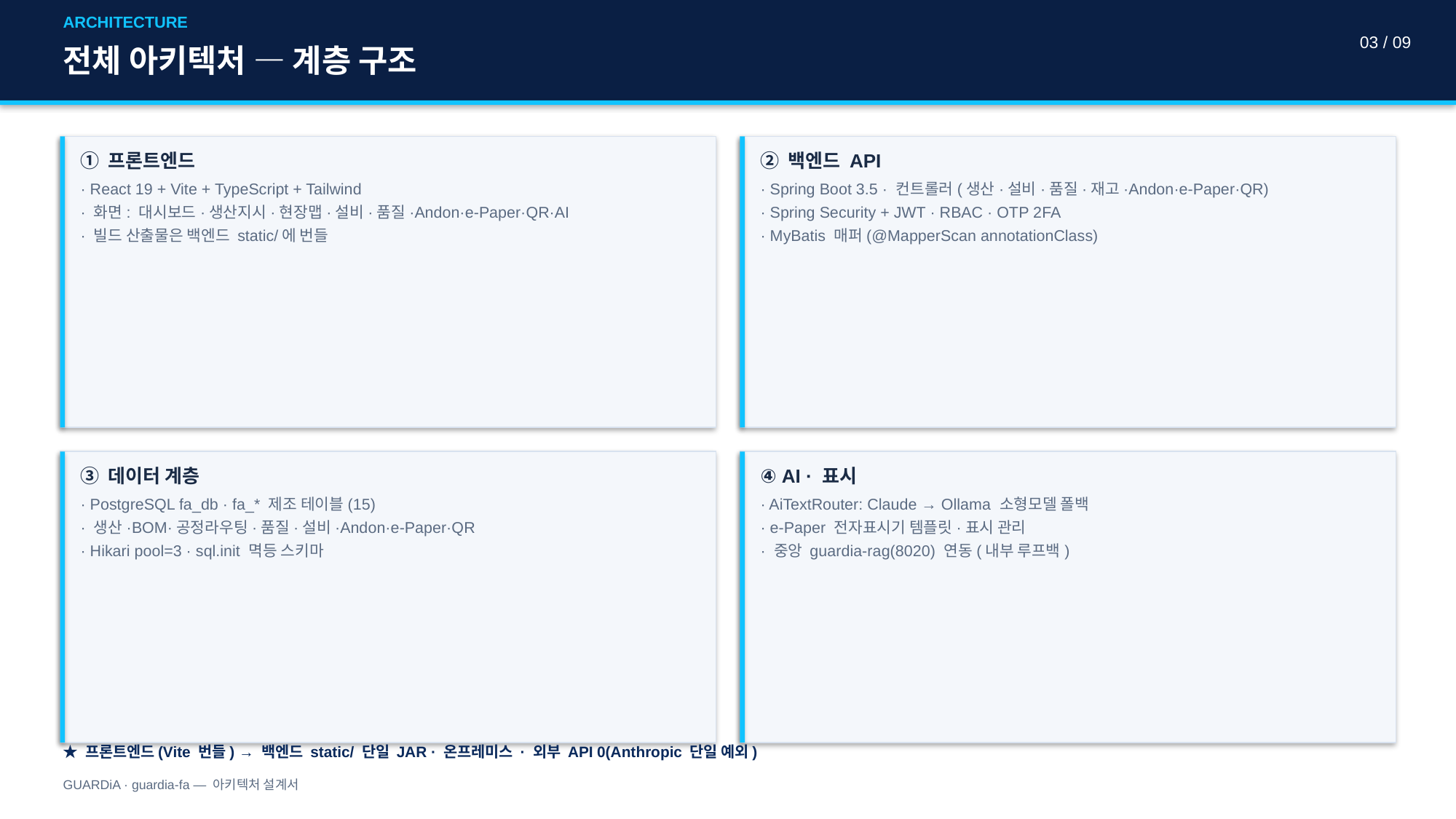

ARCHITECTURE
03 / 09
전체 아키텍처 — 계층 구조

① 프론트엔드
· React 19 + Vite + TypeScript + Tailwind
· 화면: 대시보드·생산지시·현장맵·설비·품질·Andon·e-Paper·QR·AI
· 빌드 산출물은 백엔드 static/에 번들
② 백엔드 API
· Spring Boot 3.5 · 컨트롤러(생산·설비·품질·재고·Andon·e-Paper·QR)
· Spring Security + JWT · RBAC · OTP 2FA
· MyBatis 매퍼(@MapperScan annotationClass)

③ 데이터 계층
· PostgreSQL fa_db · fa_* 제조 테이블(15)
· 생산·BOM·공정라우팅·품질·설비·Andon·e-Paper·QR
· Hikari pool=3 · sql.init 멱등 스키마
④ AI · 표시
· AiTextRouter: Claude → Ollama 소형모델 폴백
· e-Paper 전자표시기 템플릿·표시 관리
· 중앙 guardia-rag(8020) 연동(내부 루프백)
★ 프론트엔드(Vite 번들) → 백엔드 static/ 단일 JAR · 온프레미스 · 외부 API 0(Anthropic 단일 예외)
GUARDiA · guardia-fa — 아키텍처 설계서